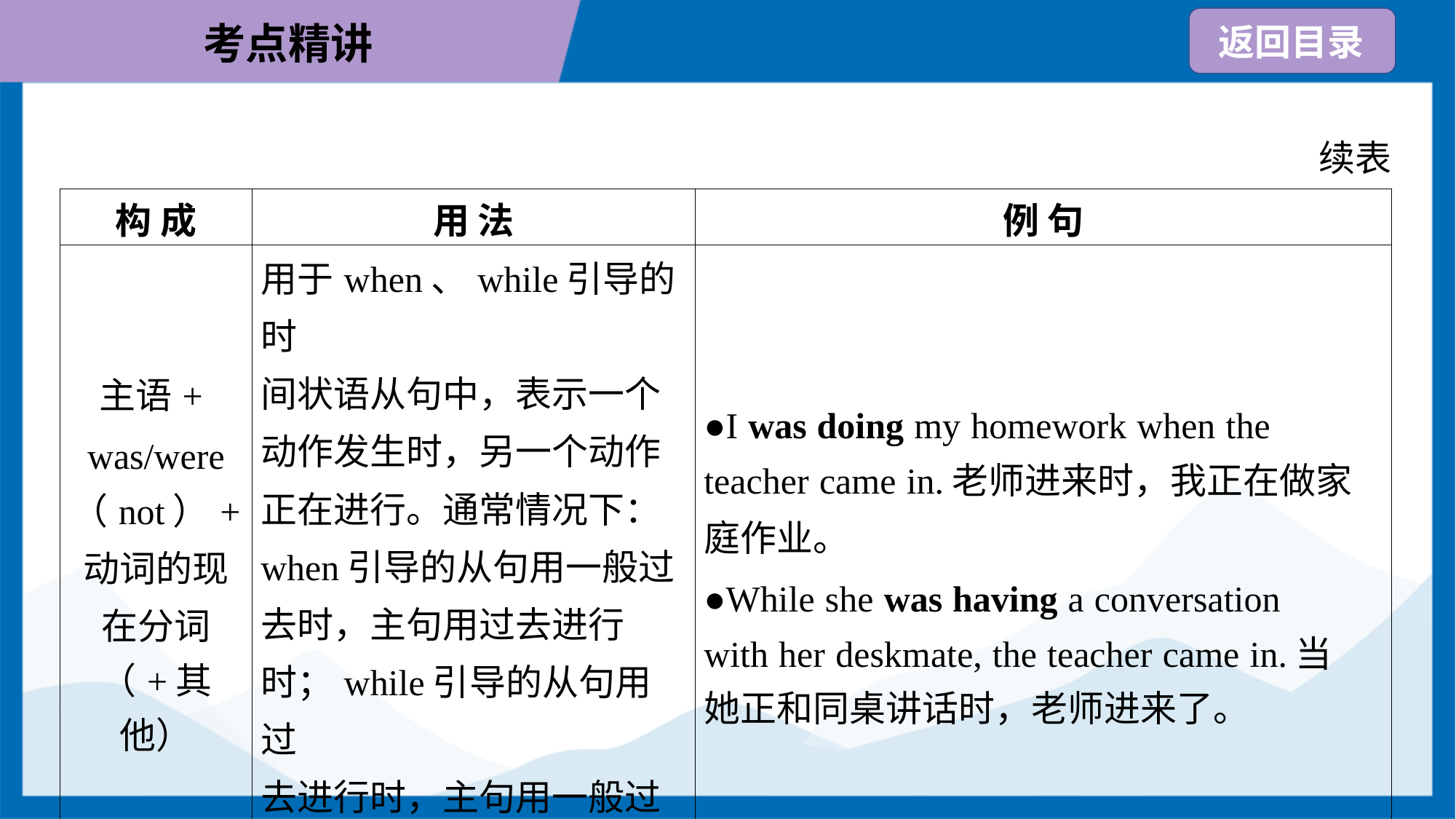

续表
| 构 成 | 用 法 | 例 句 |
| --- | --- | --- |
| 主语+ was/were （not）+ 动词的现 在分词 （+其他） | 用于when、while引导的时 间状语从句中，表示一个 动作发生时，另一个动作 正在进行。通常情况下： when引导的从句用一般过 去时，主句用过去进行 时；while引导的从句用过 去进行时，主句用一般过 去时 | ●I was doing my homework when the teacher came in.老师进来时，我正在做家 庭作业。 ●While she was having a conversation with her deskmate, the teacher came in.当 她正和同桌讲话时，老师进来了。 |